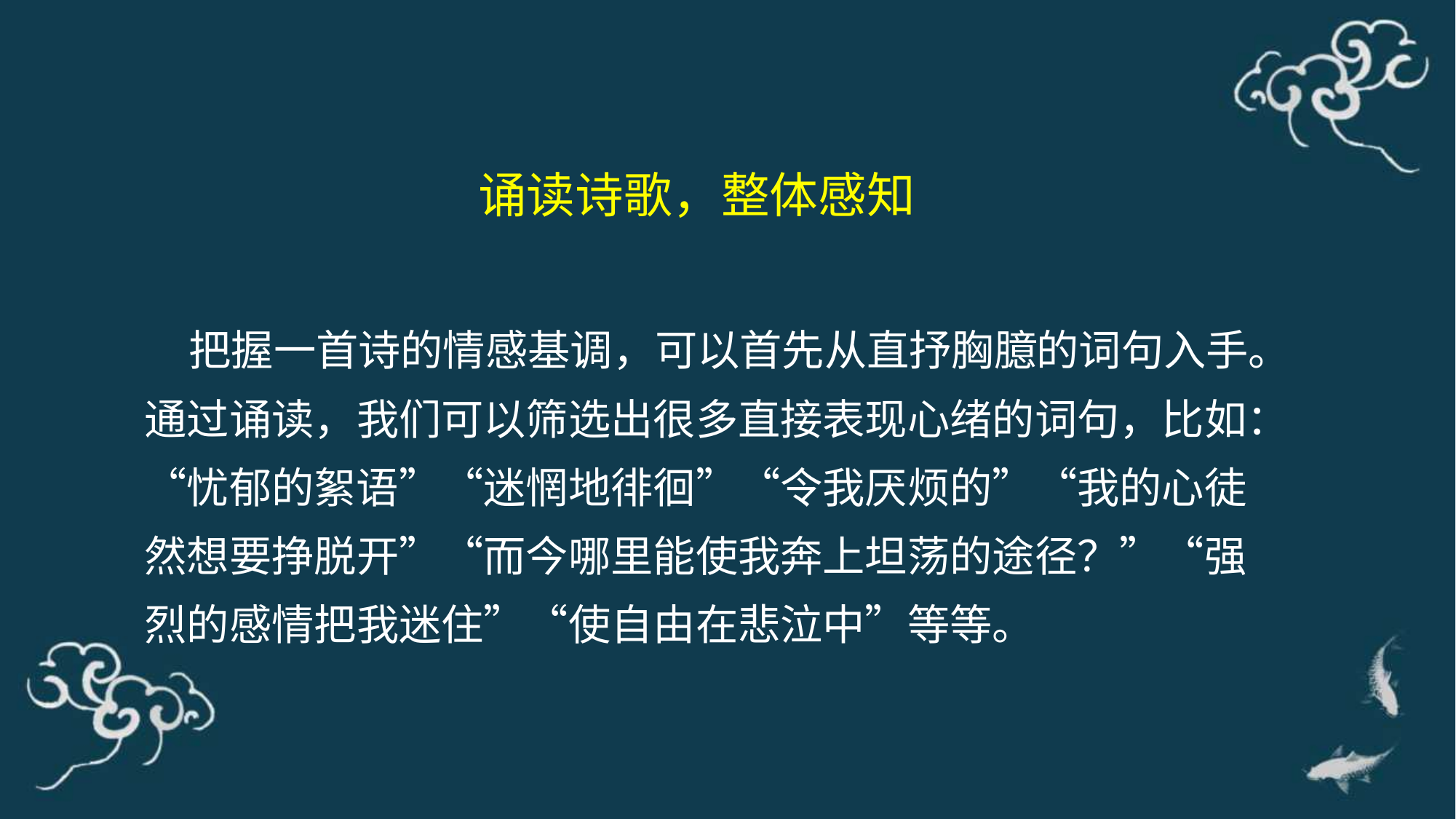

诵读诗歌，整体感知

    把握一首诗的情感基调，可以首先从直抒胸臆的词句入手。通过诵读，我们可以筛选出很多直接表现心绪的词句，比如：“忧郁的絮语”“迷惘地徘徊”“令我厌烦的”“我的心徒然想要挣脱开”“而今哪里能使我奔上坦荡的途径？”“强烈的感情把我迷住”“使自由在悲泣中”等等。